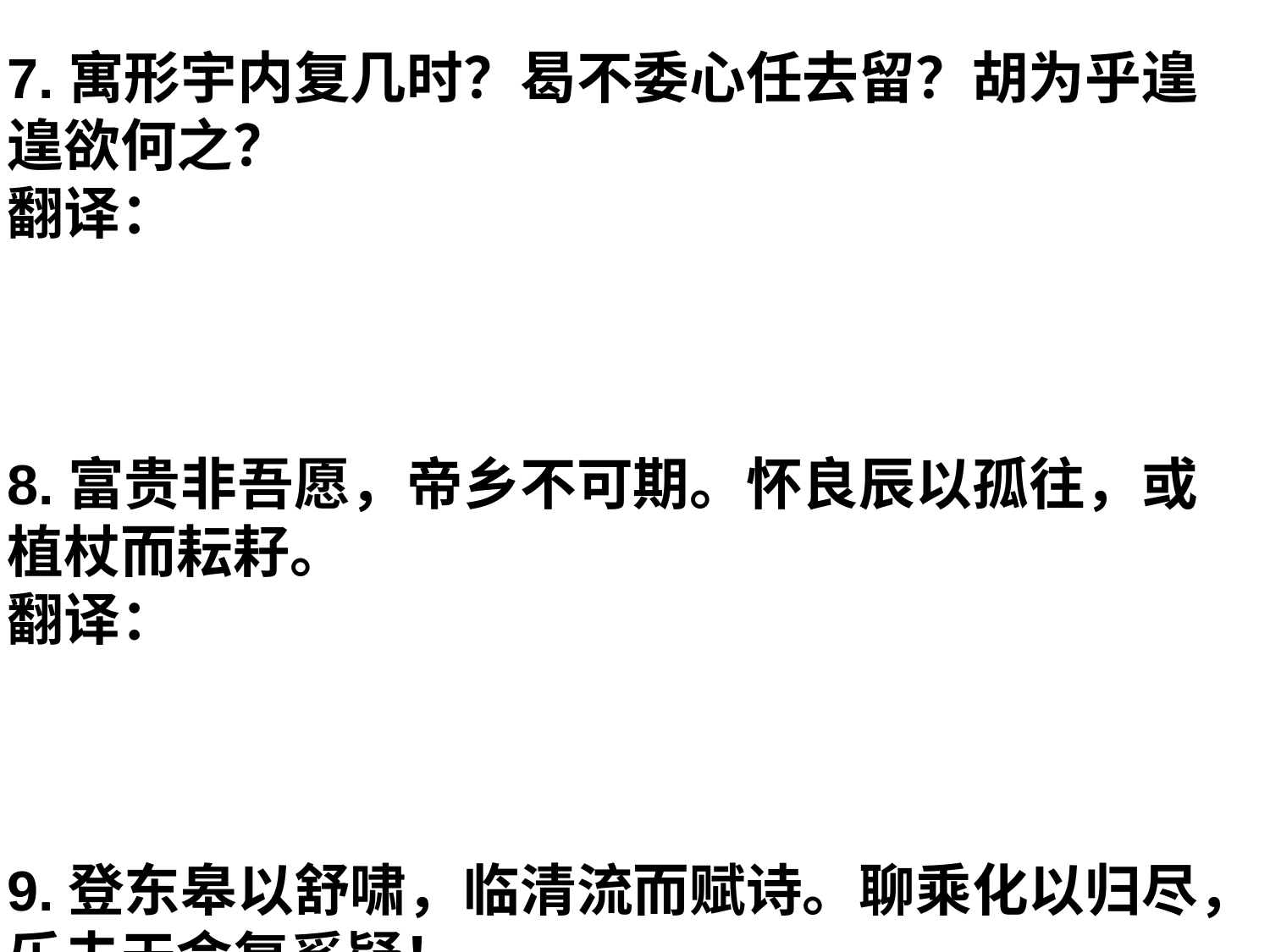

7.寓形宇内复几时？曷不委心任去留？胡为乎遑遑欲何之？
翻译：

8.富贵非吾愿，帝乡不可期。怀良辰以孤往，或植杖而耘耔。
翻译：

9.登东皋以舒啸，临清流而赋诗。聊乘化以归尽，乐夫天命复奚疑！
翻译：